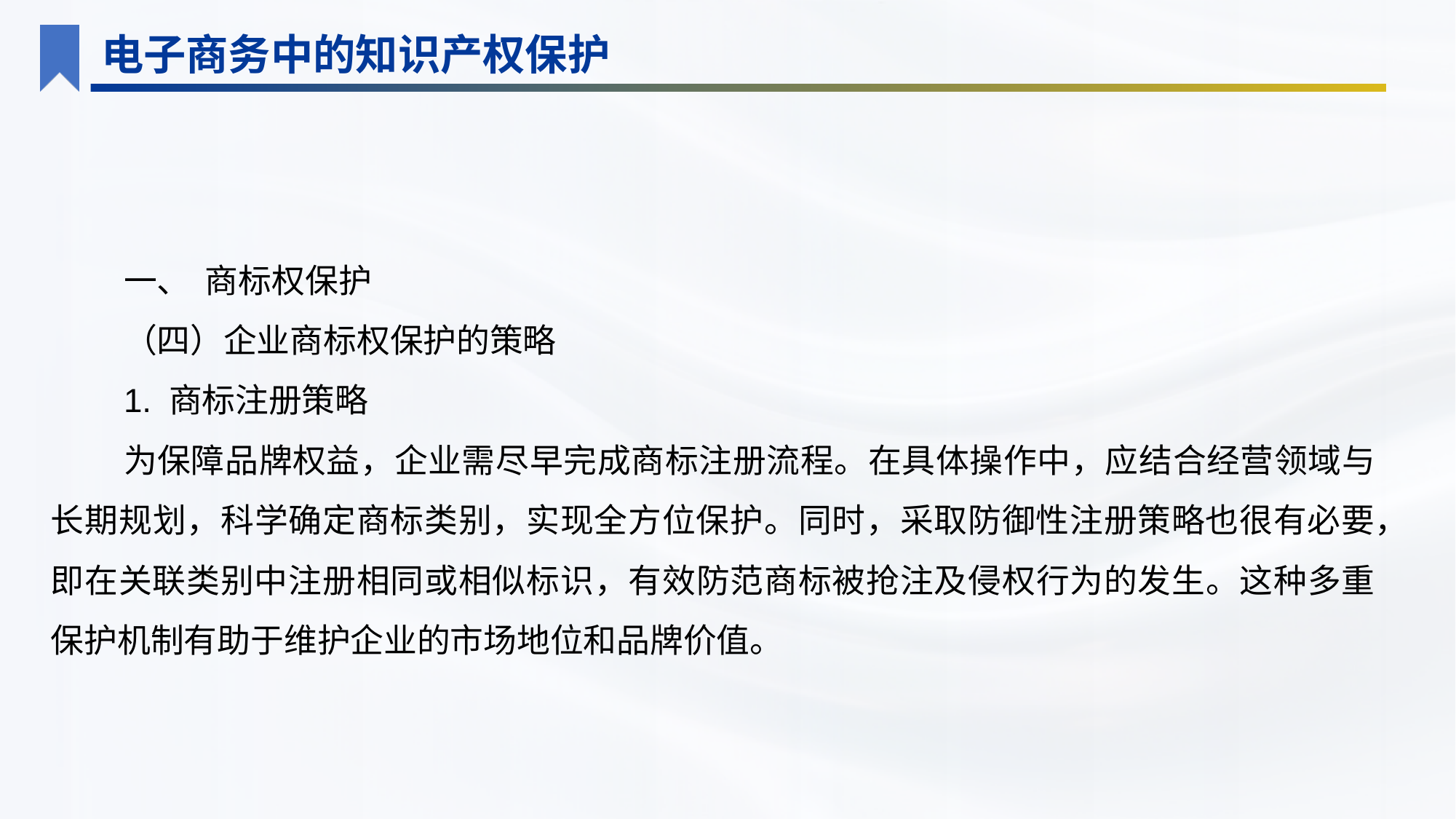

电子商务中的知识产权保护
一、  商标权保护
（四）企业商标权保护的策略
1. 商标注册策略
为保障品牌权益，企业需尽早完成商标注册流程。在具体操作中，应结合经营领域与长期规划，科学确定商标类别，实现全方位保护。同时，采取防御性注册策略也很有必要，即在关联类别中注册相同或相似标识，有效防范商标被抢注及侵权行为的发生。这种多重保护机制有助于维护企业的市场地位和品牌价值。